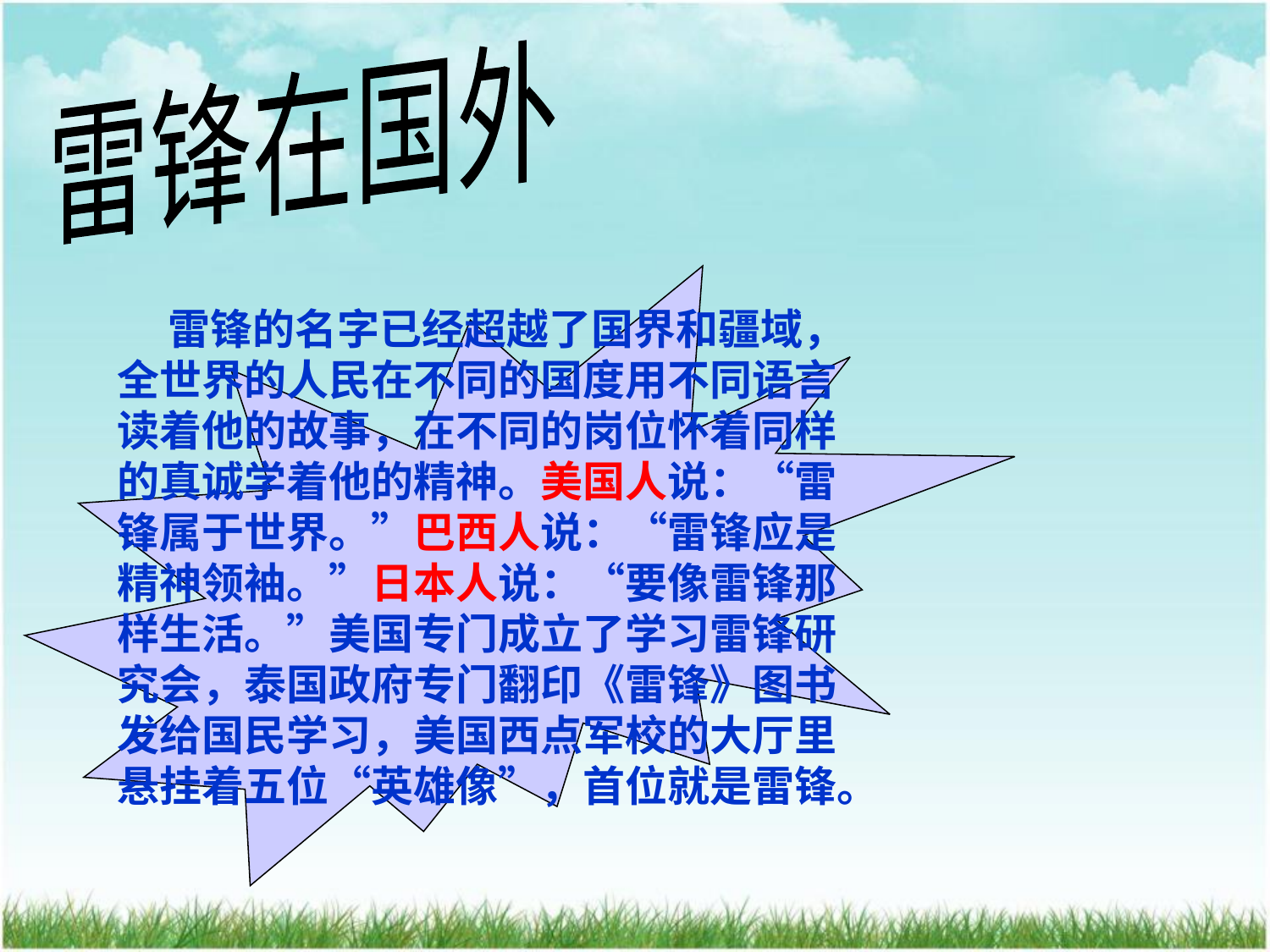

雷锋在国外

      雷锋的名字已经超越了国界和疆域，全世界的人民在不同的国度用不同语言读着他的故事，在不同的岗位怀着同样的真诚学着他的精神。美国人说：“雷锋属于世界。”巴西人说：“雷锋应是精神领袖。”日本人说：“要像雷锋那样生活。”美国专门成立了学习雷锋研究会，泰国政府专门翻印《雷锋》图书发给国民学习，美国西点军校的大厅里悬挂着五位“英雄像”，首位就是雷锋。